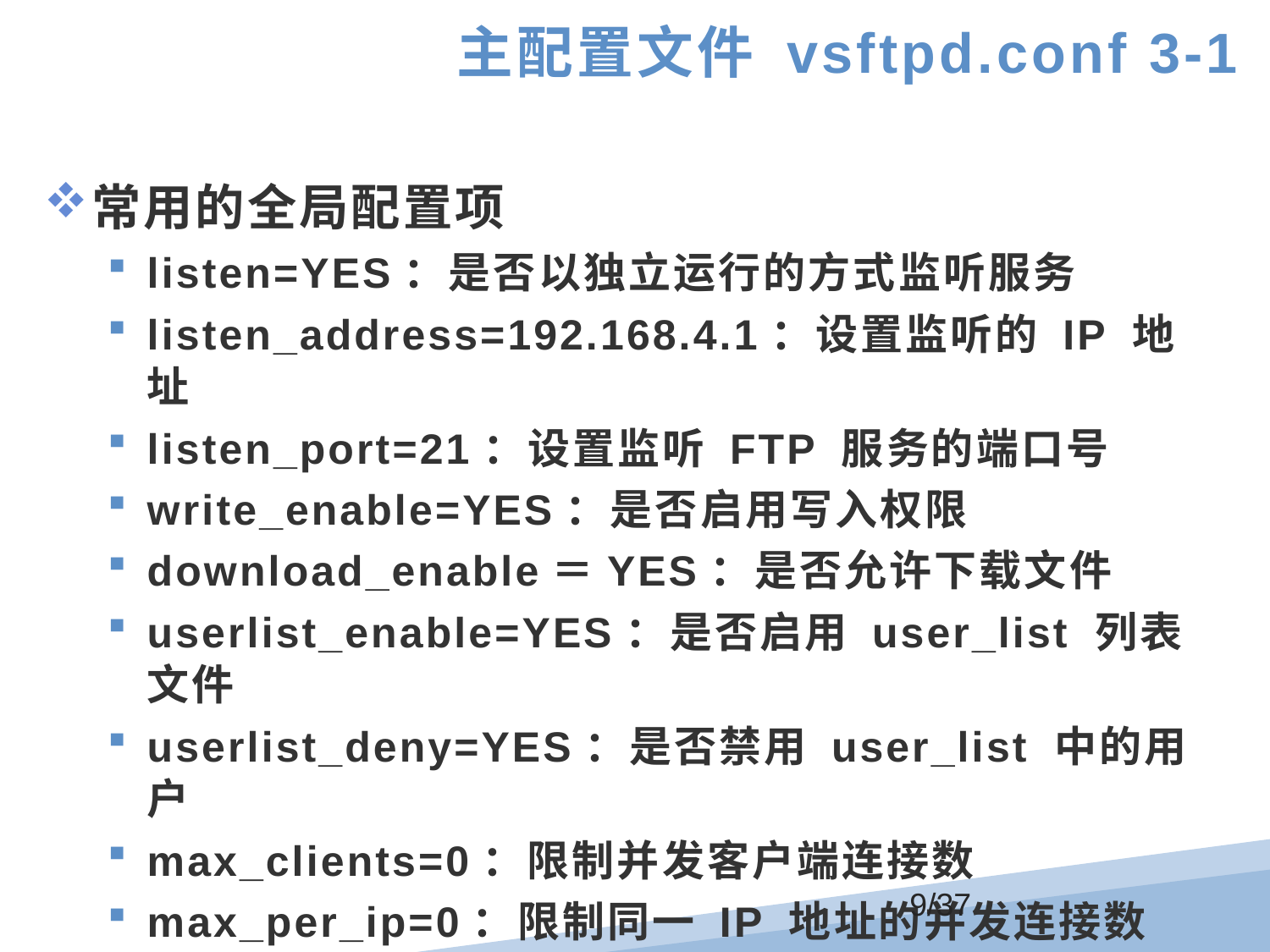

主配置文件 vsftpd.conf 3-1
常用的全局配置项
listen=YES：是否以独立运行的方式监听服务
listen_address=192.168.4.1：设置监听的 IP 地址
listen_port=21：设置监听 FTP 服务的端口号
write_enable=YES：是否启用写入权限
download_enable＝YES：是否允许下载文件
userlist_enable=YES：是否启用 user_list 列表文件
userlist_deny=YES：是否禁用 user_list 中的用户
max_clients=0：限制并发客户端连接数
max_per_ip=0：限制同一 IP 地址的并发连接数

9/37